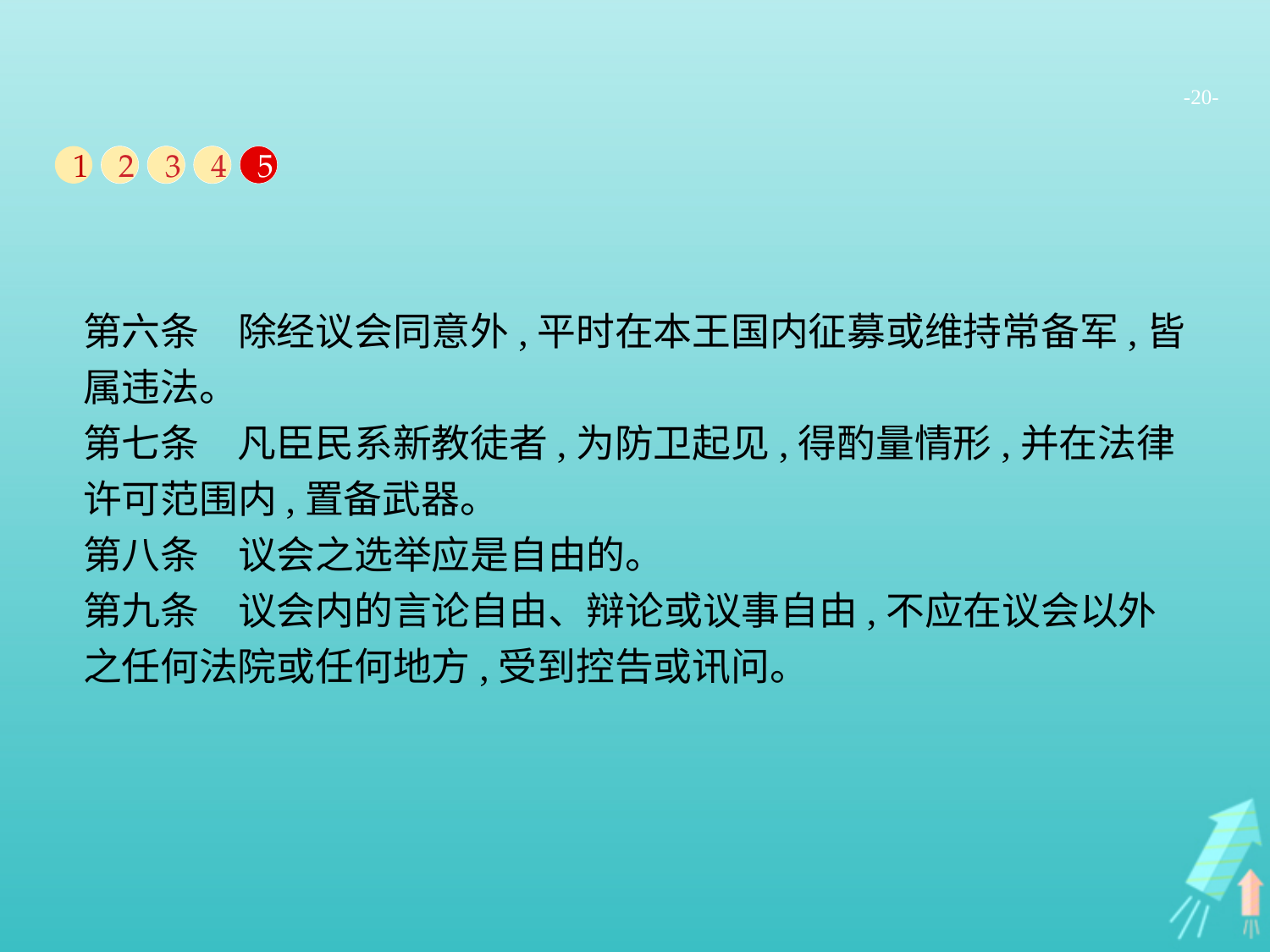

-20-
1
2
3
4
5
第六条　除经议会同意外,平时在本王国内征募或维持常备军,皆属违法。
第七条　凡臣民系新教徒者,为防卫起见,得酌量情形,并在法律许可范围内,置备武器。
第八条　议会之选举应是自由的。
第九条　议会内的言论自由、辩论或议事自由,不应在议会以外之任何法院或任何地方,受到控告或讯问。